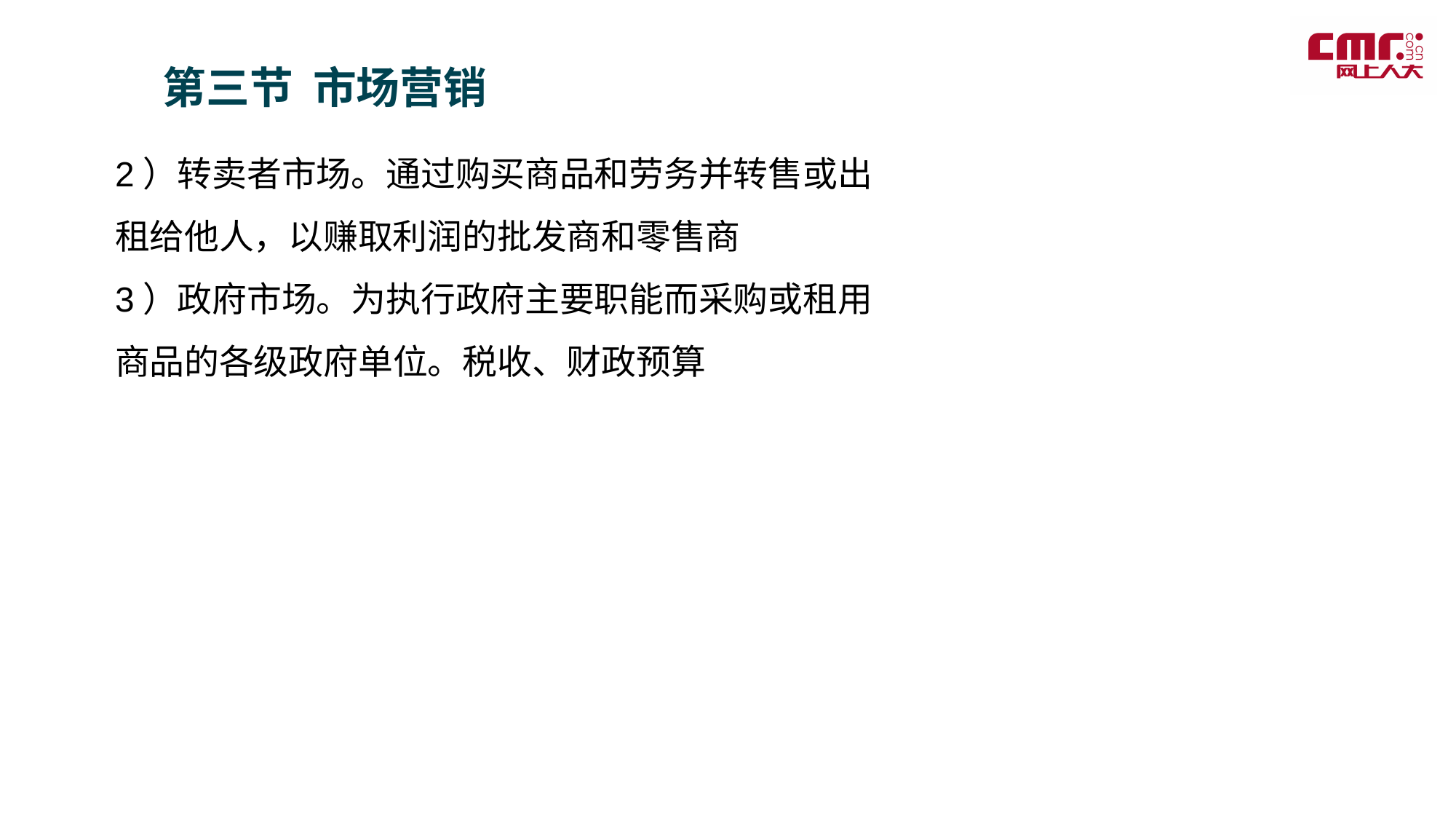

第三节  市场营销
2）转卖者市场。通过购买商品和劳务并转售或出租给他人，以赚取利润的批发商和零售商
3）政府市场。为执行政府主要职能而采购或租用商品的各级政府单位。税收、财政预算